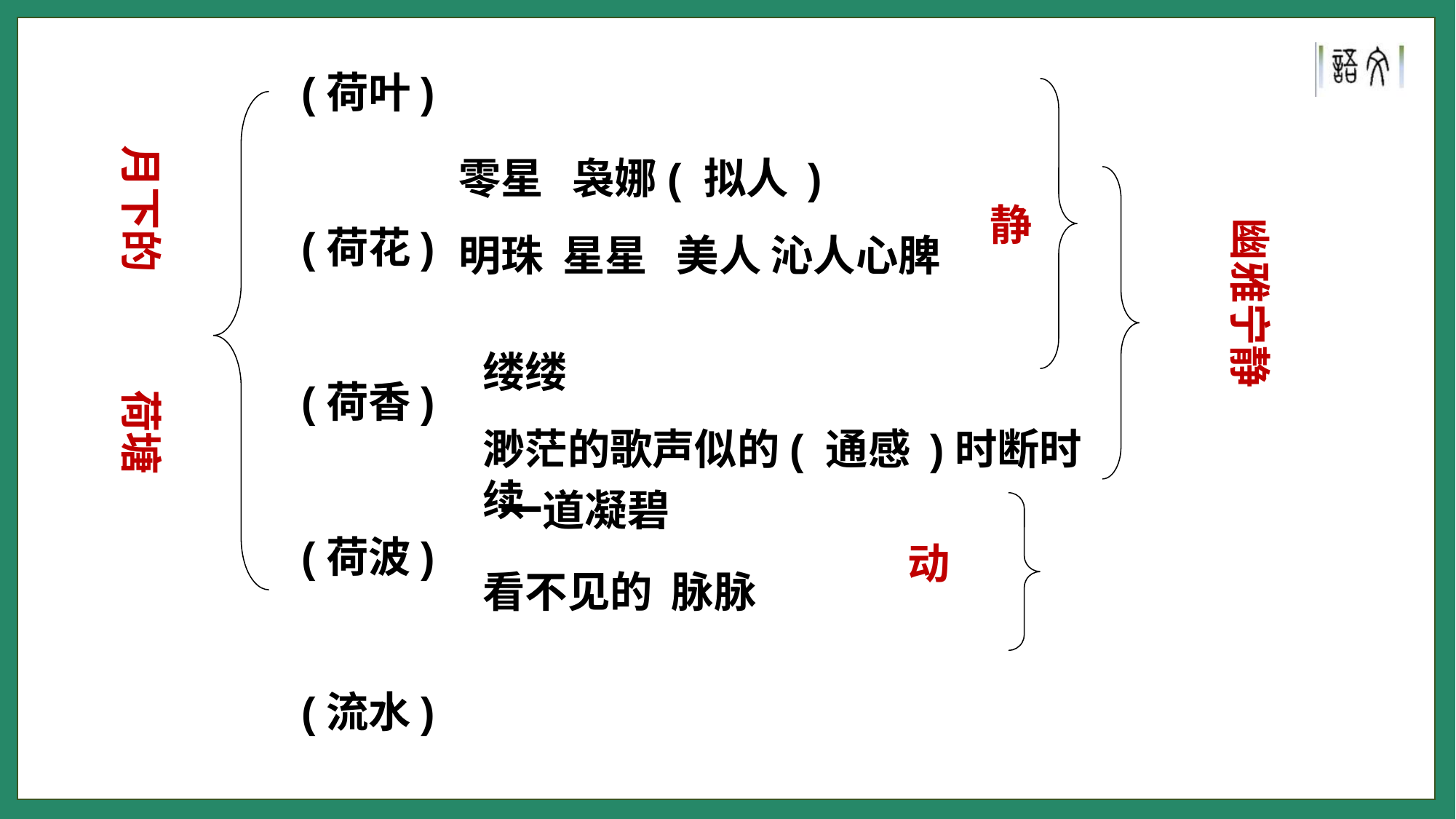

(荷叶)

(荷花)

(荷香)

(荷波)

(流水)

月下的
零星   袅娜( 拟人 )
明珠  星星   美人 沁人心脾

静
幽雅宁静
缕缕
渺茫的歌声似的( 通感 )时断时续
荷塘
一道凝碧

动
看不见的  脉脉